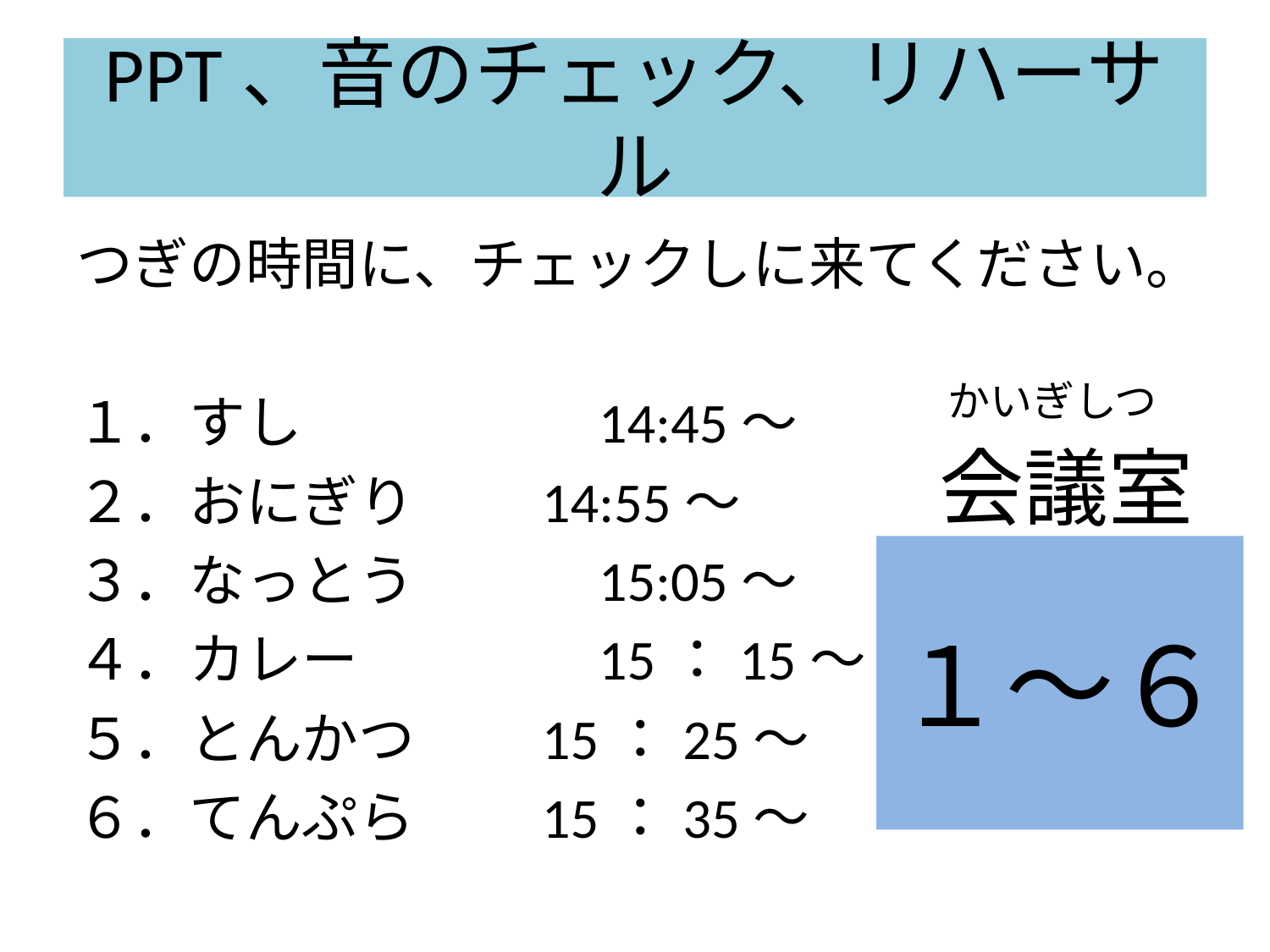

# PPT、音のチェック、リハーサル
つぎの時間に、チェックしに来てください。

１．すし　　　　　14:45～
２．おにぎり　　14:55～
３．なっとう　　　15:05～
４．カレー　　　　15：15～
５．とんかつ　　15：25～
６．てんぷら　　15：35～
かいぎしつ
会議室
１～６